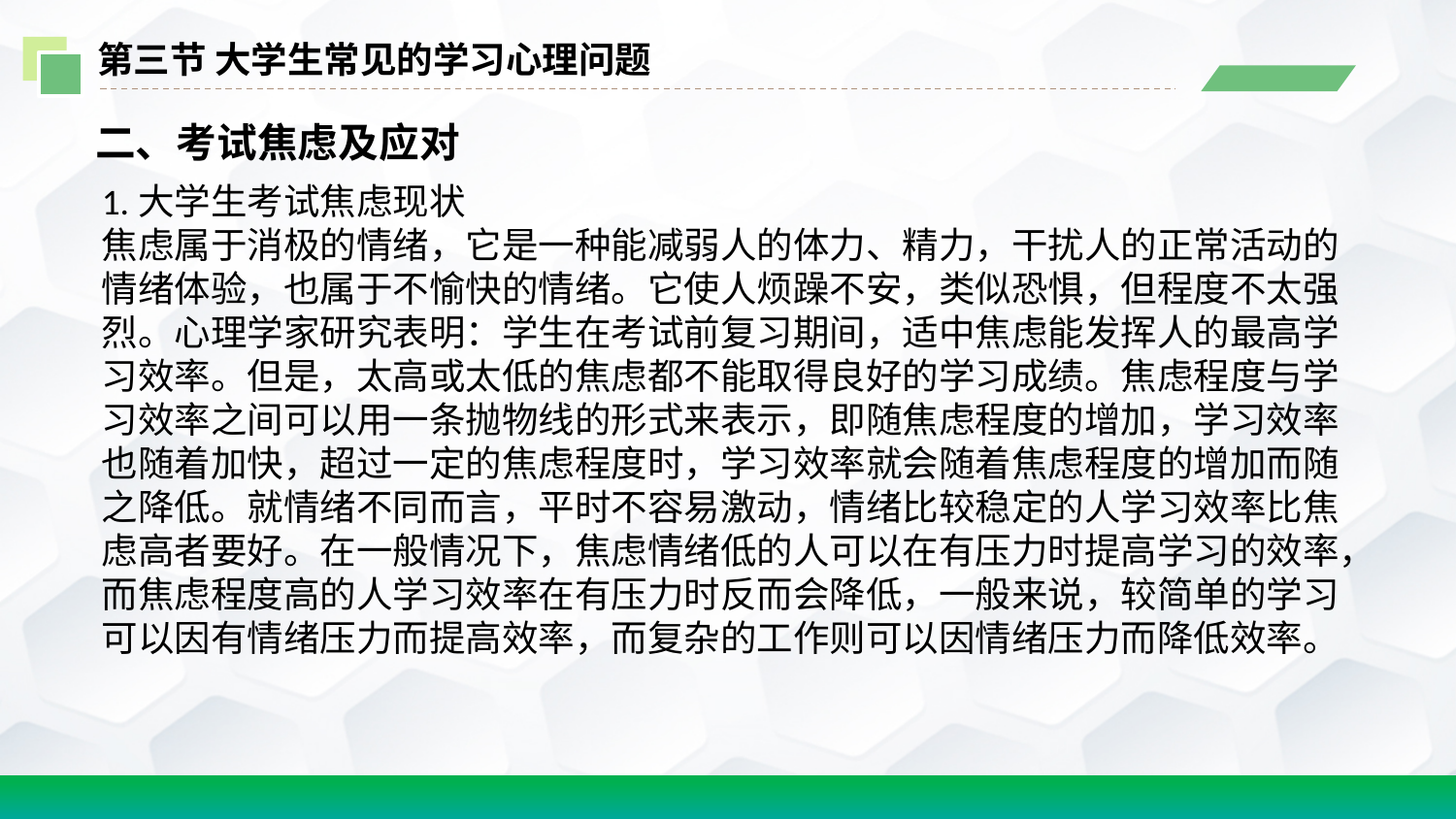

第三节 大学生常见的学习心理问题
二、考试焦虑及应对
1.大学生考试焦虑现状
焦虑属于消极的情绪，它是一种能减弱人的体力、精力，干扰人的正常活动的情绪体验，也属于不愉快的情绪。它使人烦躁不安，类似恐惧，但程度不太强烈。心理学家研究表明：学生在考试前复习期间，适中焦虑能发挥人的最高学习效率。但是，太高或太低的焦虑都不能取得良好的学习成绩。焦虑程度与学习效率之间可以用一条抛物线的形式来表示，即随焦虑程度的增加，学习效率也随着加快，超过一定的焦虑程度时，学习效率就会随着焦虑程度的增加而随之降低。就情绪不同而言，平时不容易激动，情绪比较稳定的人学习效率比焦虑高者要好。在一般情况下，焦虑情绪低的人可以在有压力时提高学习的效率，而焦虑程度高的人学习效率在有压力时反而会降低，一般来说，较简单的学习可以因有情绪压力而提高效率，而复杂的工作则可以因情绪压力而降低效率。